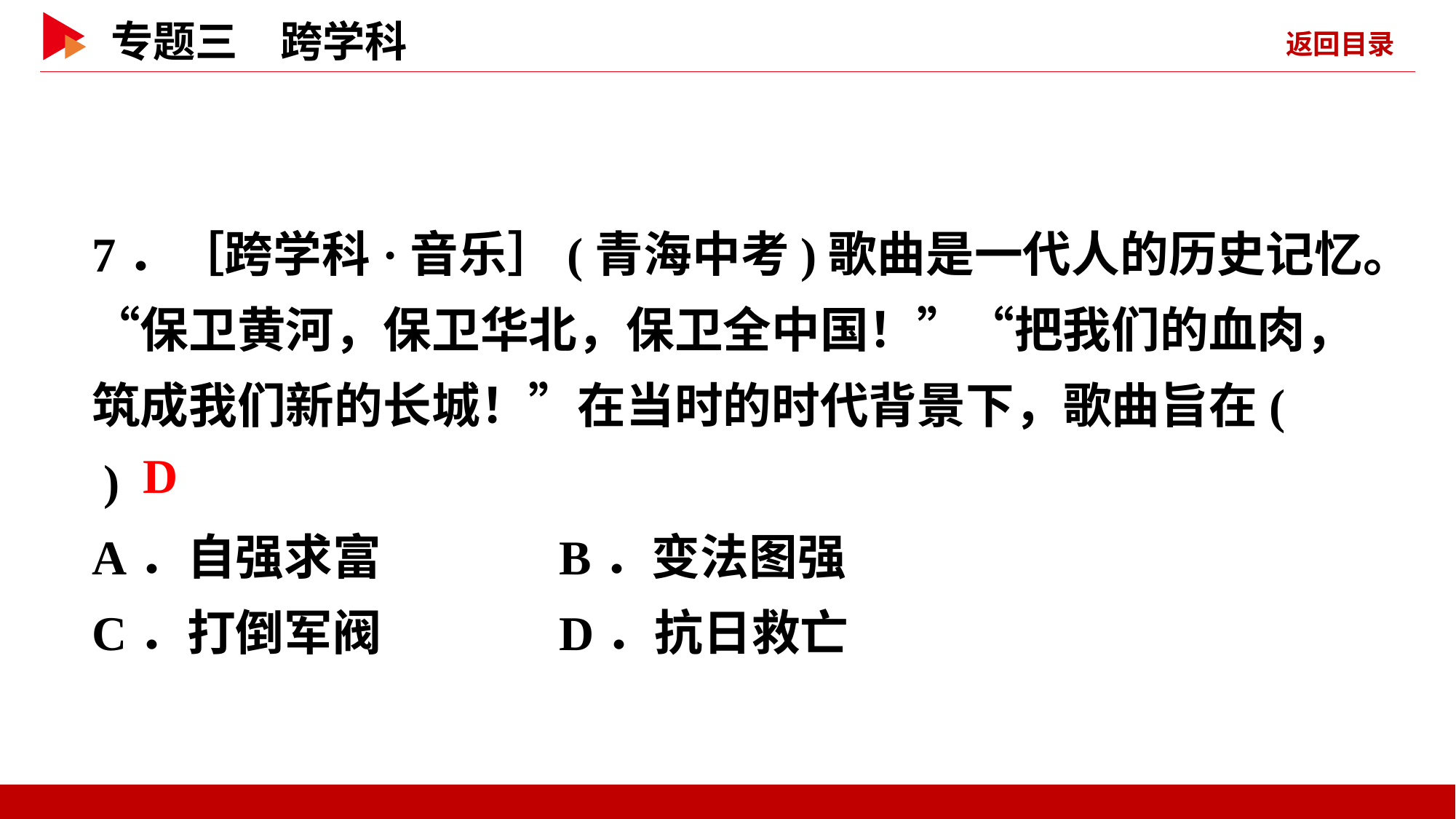

7．［跨学科·音乐］(青海中考)歌曲是一代人的历史记忆。“保卫黄河，保卫华北，保卫全中国！”“把我们的血肉，筑成我们新的长城！”在当时的时代背景下，歌曲旨在(        )
A．自强求富               B．变法图强
C．打倒军阀               D．抗日救亡
   D